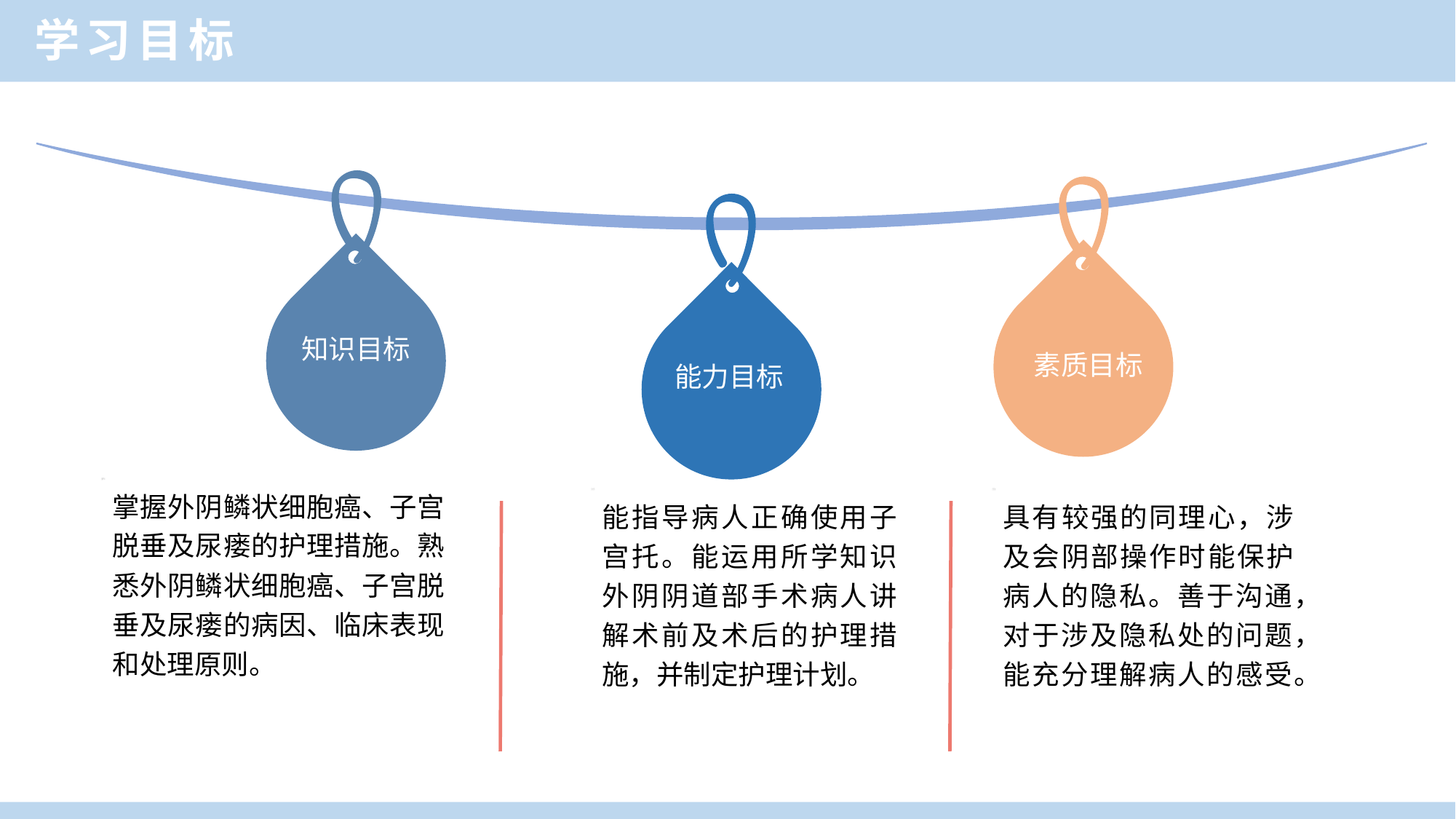

学习目标

知识目标

素质目标

能力目标
掌握外阴鳞状细胞癌、子宫脱垂及尿瘘的护理措施。熟悉外阴鳞状细胞癌、子宫脱垂及尿瘘的病因、临床表现和处理原则。
能指导病人正确使用子宫托。能运用所学知识外阴阴道部手术病人讲解术前及术后的护理措施，并制定护理计划。
具有较强的同理心，涉及会阴部操作时能保护病人的隐私。善于沟通，对于涉及隐私处的问题，能充分理解病人的感受。